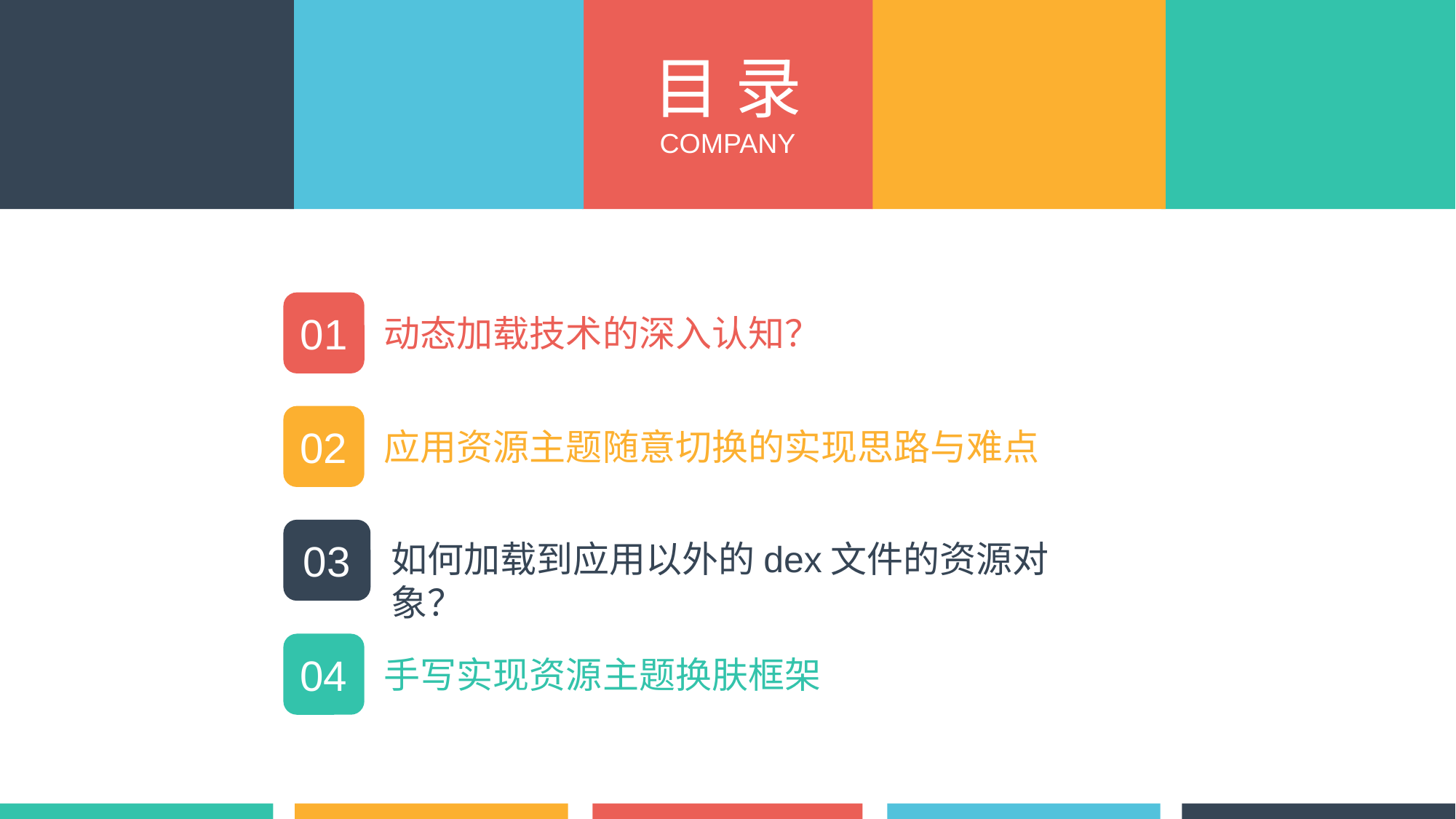

目 录
COMPANY
01
动态加载技术的深入认知？
02
应用资源主题随意切换的实现思路与难点
03
如何加载到应用以外的dex文件的资源对象？

04
手写实现资源主题换肤框架